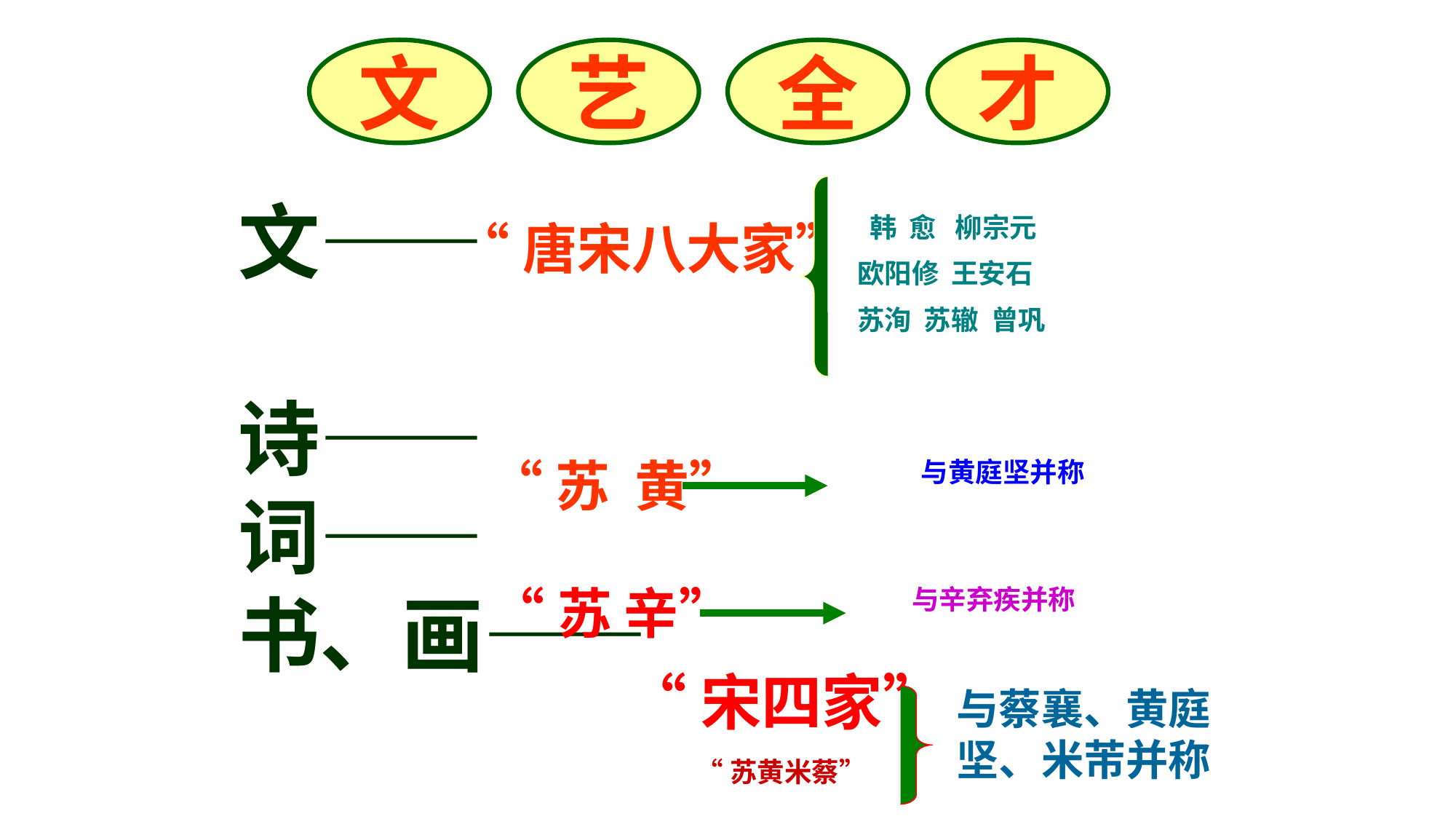

文
艺
全
才

文——

诗——
词——
书、画——
    韩  愈   柳宗元
  欧阳修  王安石
  苏洵  苏辙  曾巩
“唐宋八大家”
“苏  黄”
与黄庭坚并称
“苏 辛”
与辛弃疾并称
“宋四家”
与蔡襄、黄庭坚、米芾并称

“苏黄米蔡”